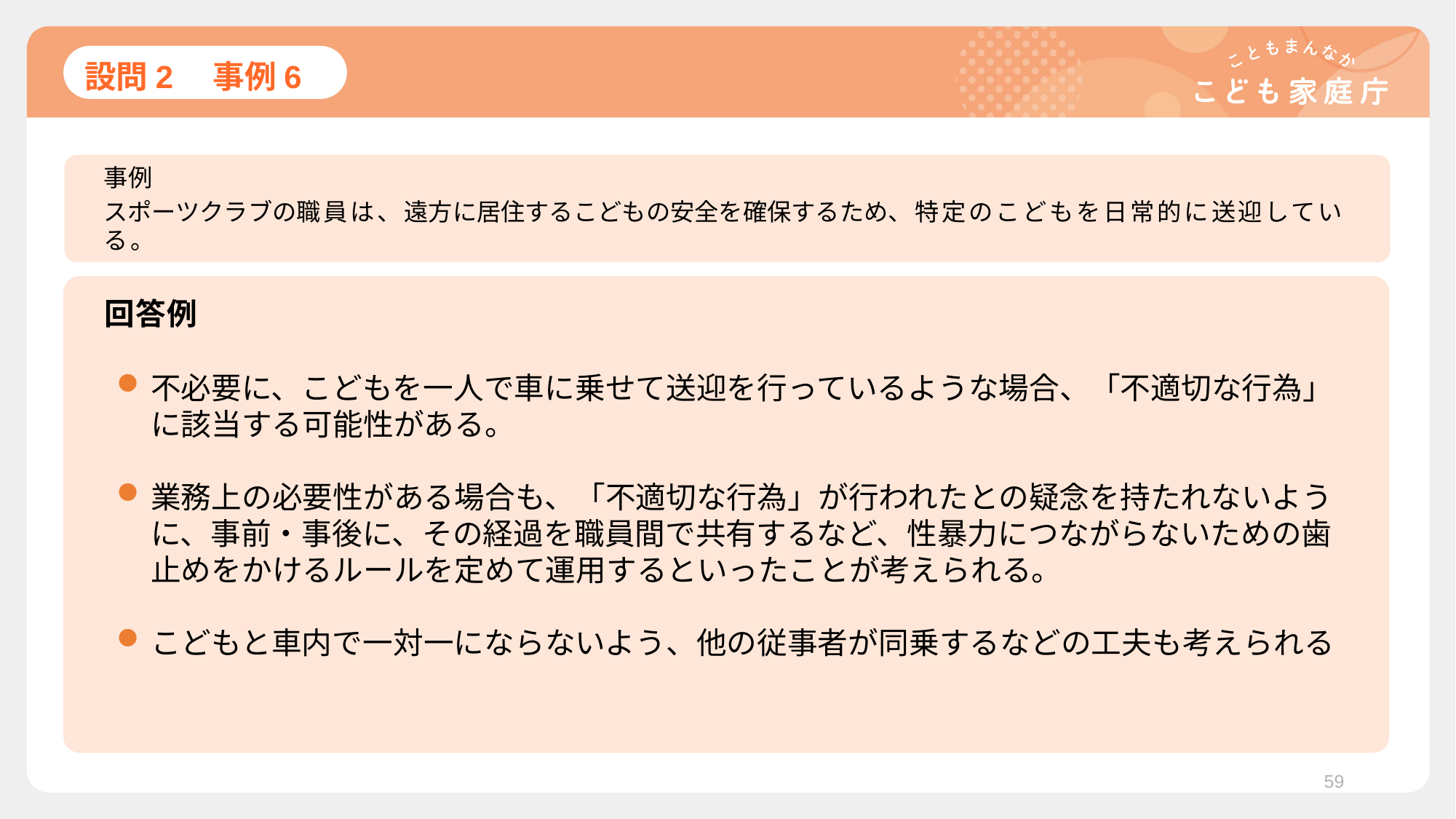

# 設問2　事例6

事例
スポーツクラブの職員は、遠方に居住するこどもの安全を確保するため、特定のこどもを日常的に送迎している。

回答例
不必要に、こどもを一人で車に乗せて送迎を行っているような場合、「不適切な行為」に該当する可能性がある。

業務上の必要性がある場合も、「不適切な行為」が行われたとの疑念を持たれないように、事前・事後に、その経過を職員間で共有するなど、性暴力につながらないための歯止めをかけるルールを定めて運用するといったことが考えられる。

こどもと車内で一対一にならないよう、他の従事者が同乗するなどの工夫も考えられる
59